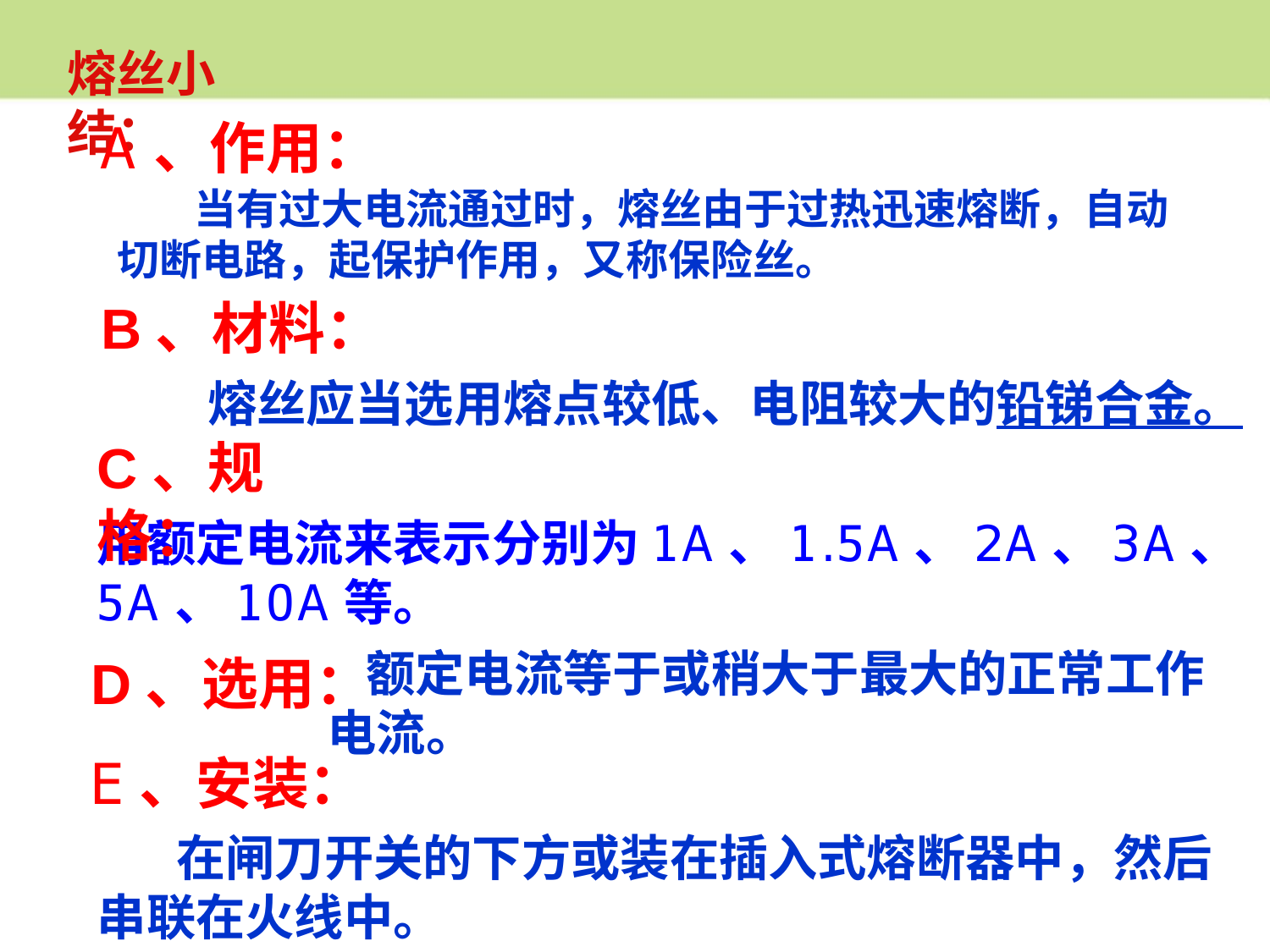

熔丝小结：
A、作用：
       当有过大电流通过时，熔丝由于过热迅速熔断，自动切断电路，起保护作用，又称保险丝。
B、材料：
熔丝应当选用熔点较低、电阻较大的铅锑合金。
C、规格：
用额定电流来表示分别为1A、1.5A、2A、3A、5A、10A等。
   额定电流等于或稍大于最大的正常工作电流。
D、选用：
E、安装：
      在闸刀开关的下方或装在插入式熔断器中，然后串联在火线中。